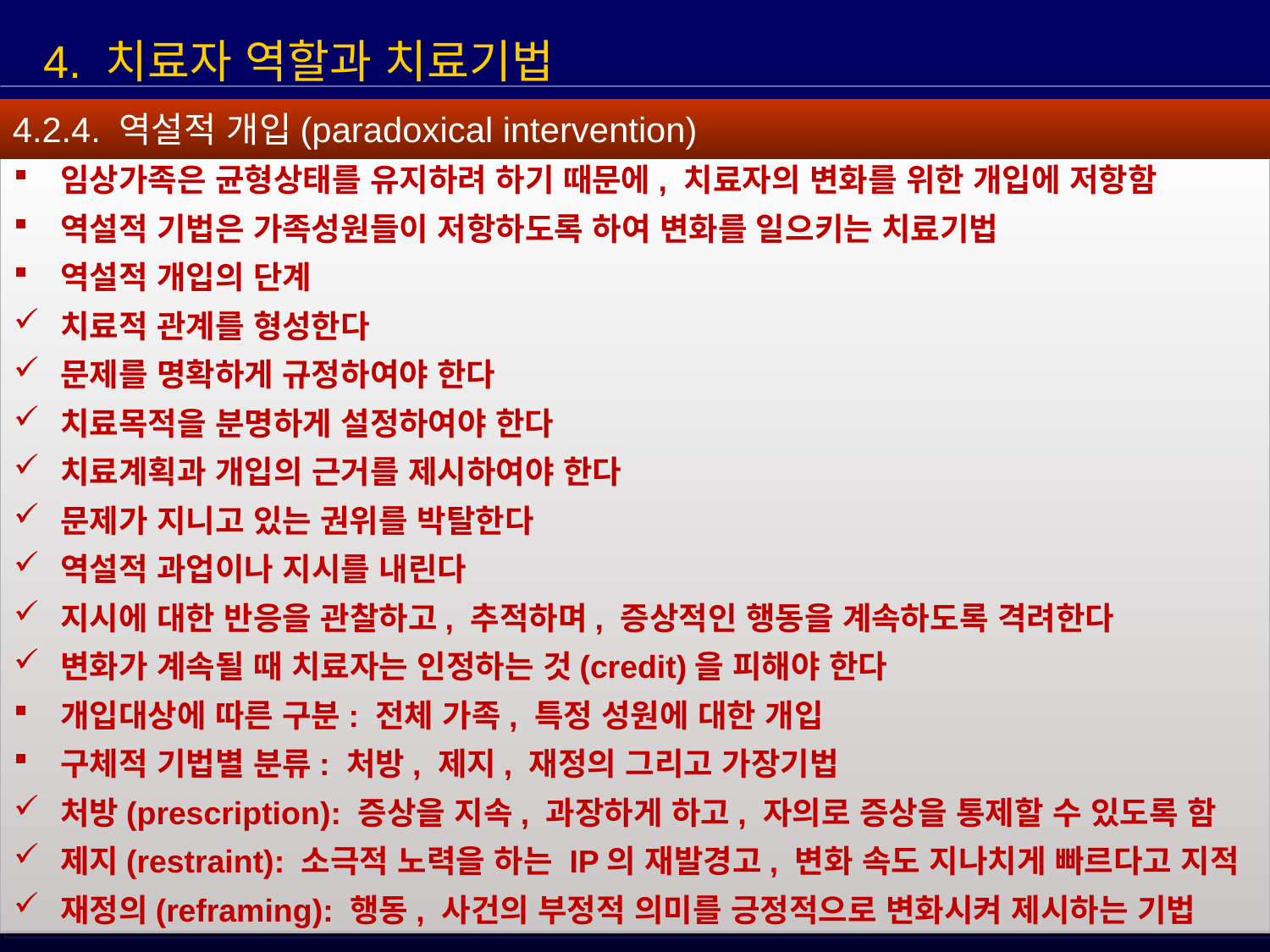

4. 치료자 역할과 치료기법

4.2.4. 역설적 개입(paradoxical intervention)
 임상가족은 균형상태를 유지하려 하기 때문에, 치료자의 변화를 위한 개입에 저항함
 역설적 기법은 가족성원들이 저항하도록 하여 변화를 일으키는 치료기법
 역설적 개입의 단계
 치료적 관계를 형성한다
 문제를 명확하게 규정하여야 한다
 치료목적을 분명하게 설정하여야 한다
 치료계획과 개입의 근거를 제시하여야 한다
 문제가 지니고 있는 권위를 박탈한다
 역설적 과업이나 지시를 내린다
 지시에 대한 반응을 관찰하고, 추적하며, 증상적인 행동을 계속하도록 격려한다
 변화가 계속될 때 치료자는 인정하는 것(credit)을 피해야 한다
 개입대상에 따른 구분: 전체 가족, 특정 성원에 대한 개입
 구체적 기법별 분류: 처방, 제지, 재정의 그리고 가장기법
 처방(prescription): 증상을 지속, 과장하게 하고, 자의로 증상을 통제할 수 있도록 함
 제지(restraint): 소극적 노력을 하는 IP의 재발경고, 변화 속도 지나치게 빠르다고 지적
 재정의(reframing): 행동, 사건의 부정적 의미를 긍정적으로 변화시켜 제시하는 기법